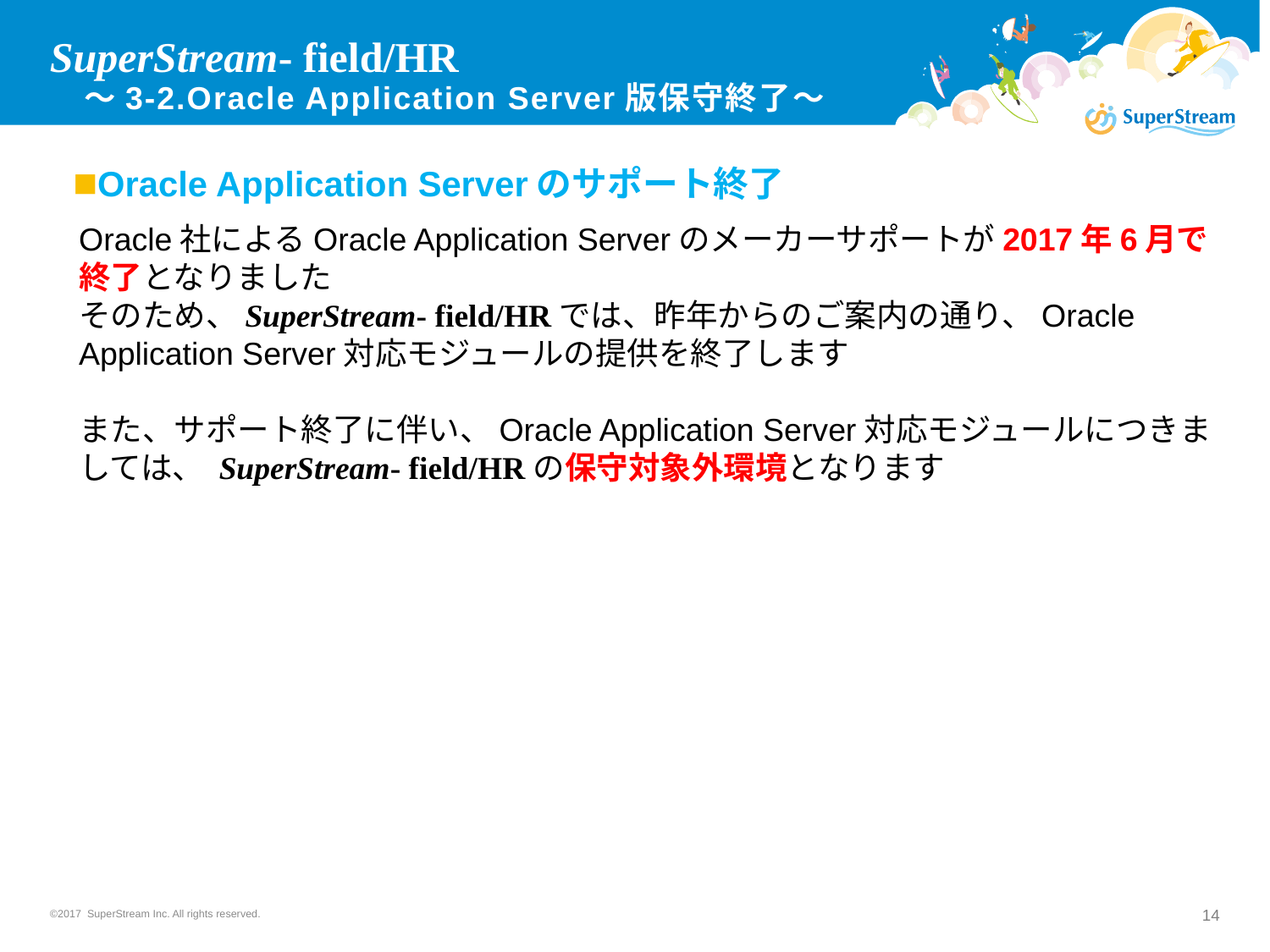

# SuperStream- field/HR ～3-2.Oracle Application Server版保守終了～
■Oracle Application Serverのサポート終了
Oracle社によるOracle Application Serverのメーカーサポートが2017年6月で終了となりました
そのため、SuperStream- field/HRでは、昨年からのご案内の通り、Oracle Application Server対応モジュールの提供を終了します

また、サポート終了に伴い、Oracle Application Server対応モジュールにつきましては、 SuperStream- field/HRの保守対象外環境となります

©2017  SuperStream Inc. All rights reserved.
14